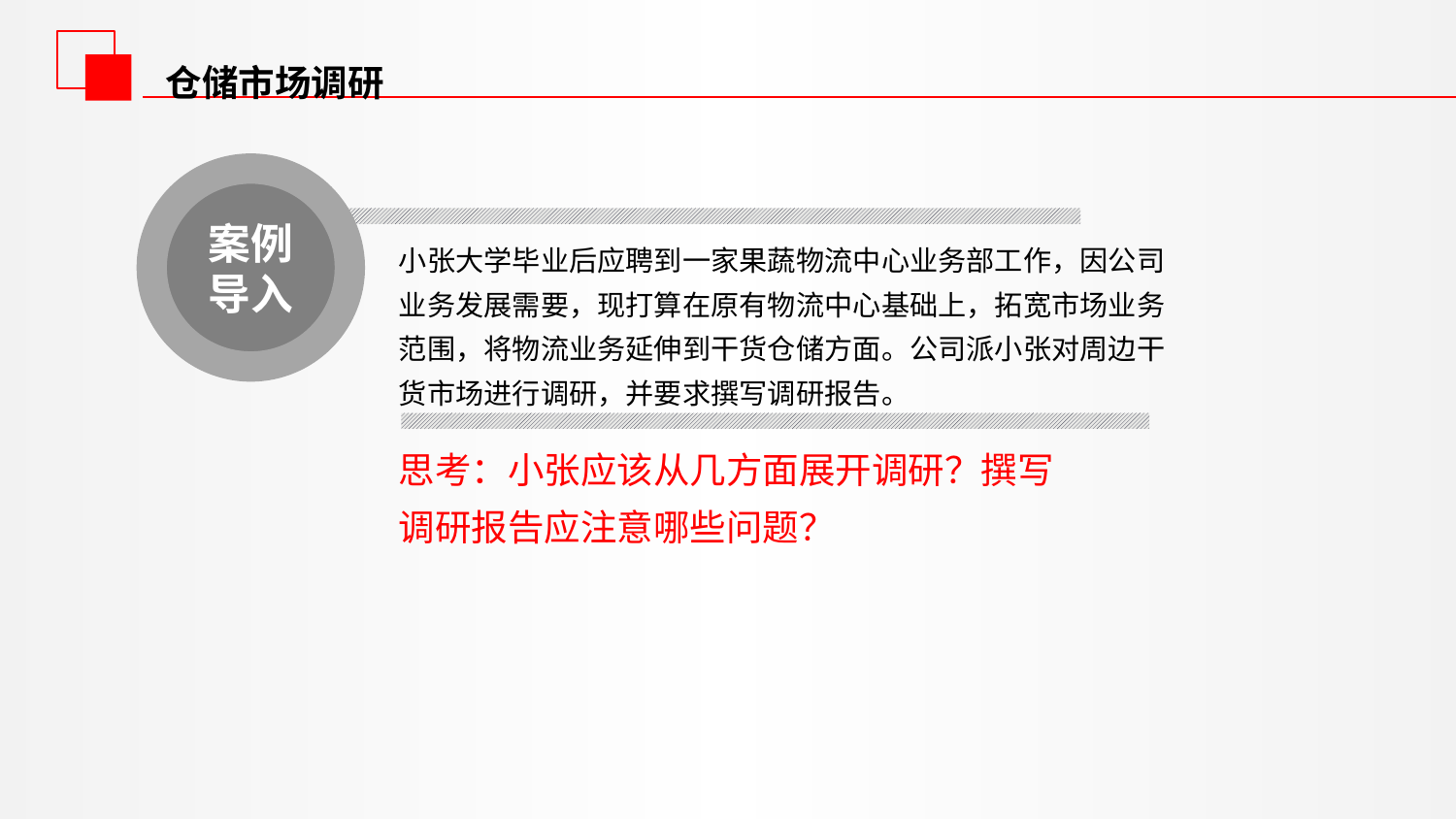

仓储市场调研
案例导入

小张大学毕业后应聘到一家果蔬物流中心业务部工作，因公司业务发展需要，现打算在原有物流中心基础上，拓宽市场业务范围，将物流业务延伸到干货仓储方面。公司派小张对周边干货市场进行调研，并要求撰写调研报告。

思考：小张应该从几方面展开调研？撰写调研报告应注意哪些问题？